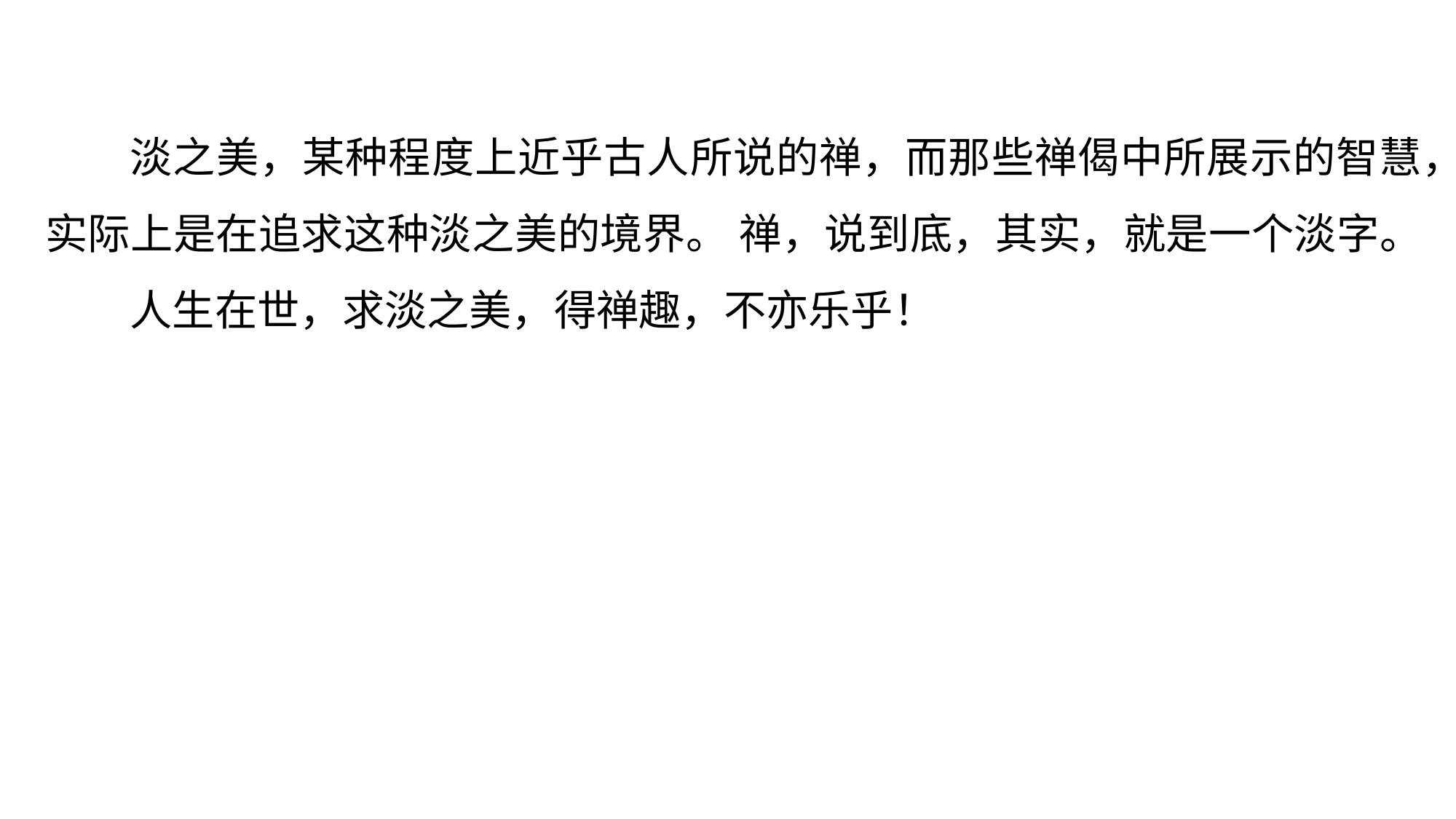

淡之美，某种程度上近乎古人所说的禅，而那些禅偈中所展示的智慧，实际上是在追求这种淡之美的境界。 禅，说到底，其实，就是一个淡字。
人生在世，求淡之美，得禅趣，不亦乐乎！